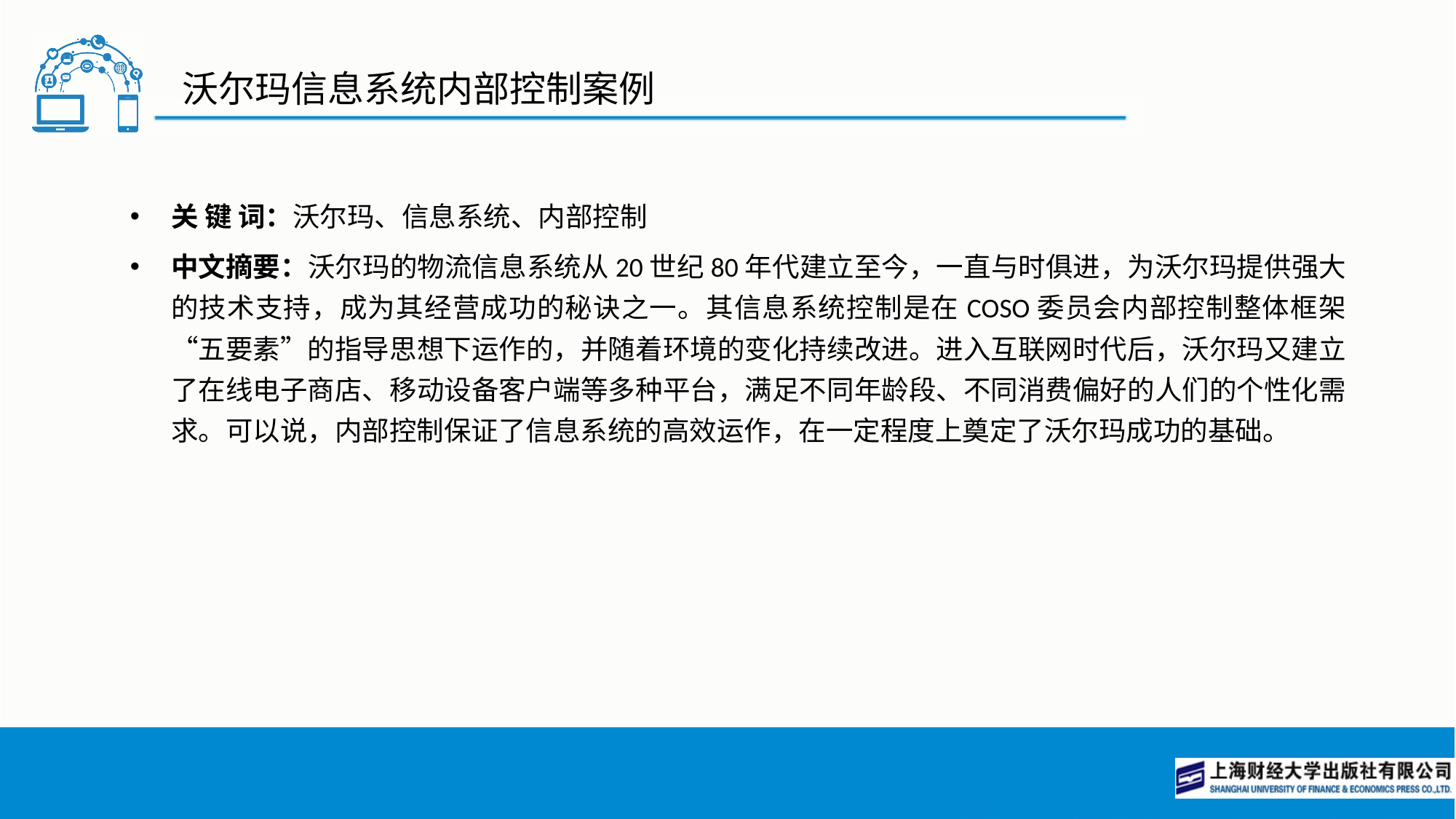

# 沃尔玛信息系统内部控制案例
关 键 词：沃尔玛、信息系统、内部控制
中文摘要：沃尔玛的物流信息系统从20世纪80年代建立至今，一直与时俱进，为沃尔玛提供强大的技术支持，成为其经营成功的秘诀之一。其信息系统控制是在COSO委员会内部控制整体框架“五要素”的指导思想下运作的，并随着环境的变化持续改进。进入互联网时代后，沃尔玛又建立了在线电子商店、移动设备客户端等多种平台，满足不同年龄段、不同消费偏好的人们的个性化需求。可以说，内部控制保证了信息系统的高效运作，在一定程度上奠定了沃尔玛成功的基础。